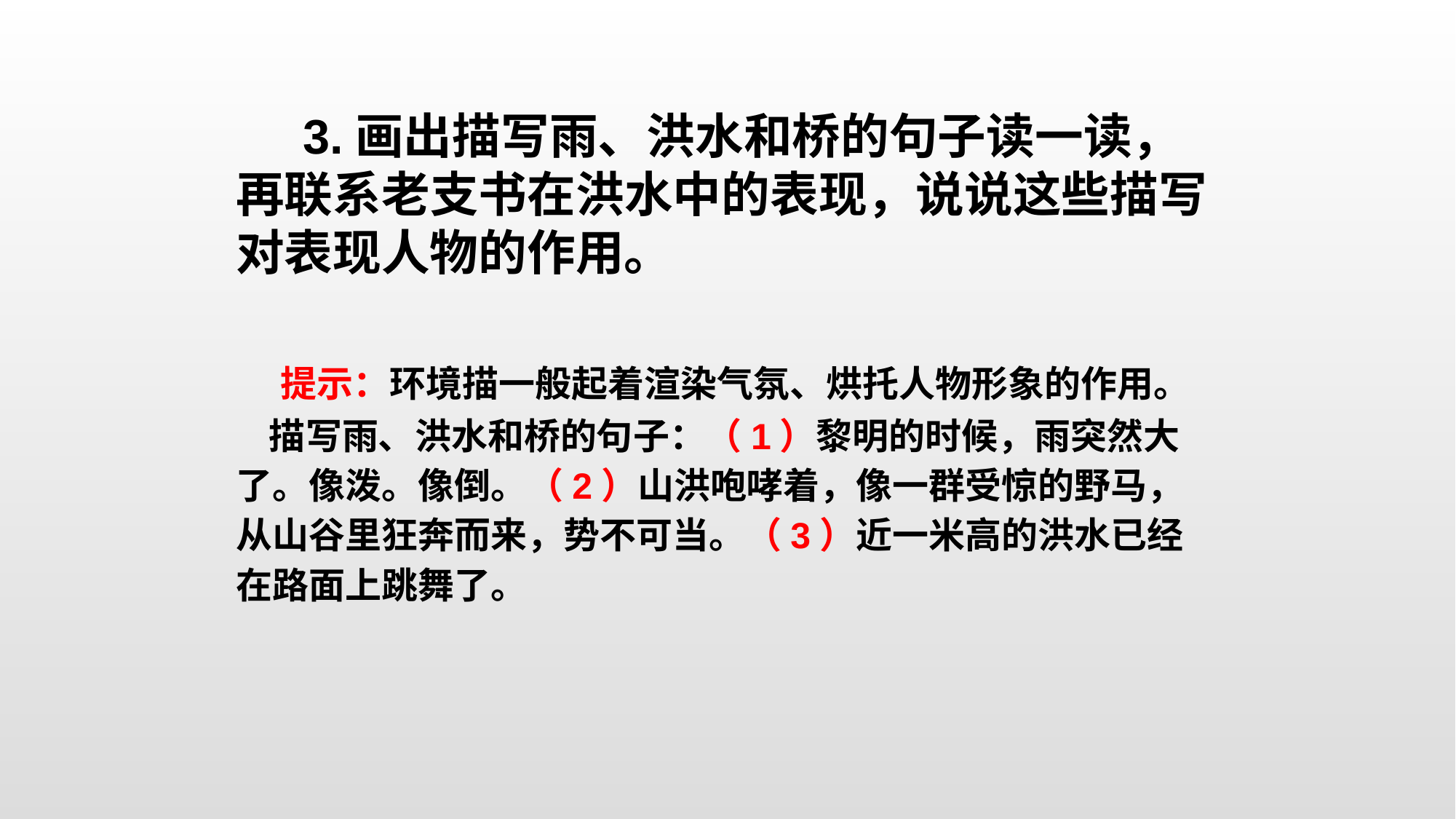

3.画出描写雨、洪水和桥的句子读一读，再联系老支书在洪水中的表现，说说这些描写对表现人物的作用。
   提示：环境描一般起着渲染气氛、烘托人物形象的作用。
   描写雨、洪水和桥的句子：（1）黎明的时候，雨突然大了。像泼。像倒。（2）山洪咆哮着，像一群受惊的野马，从山谷里狂奔而来，势不可当。（3）近一米高的洪水已经在路面上跳舞了。